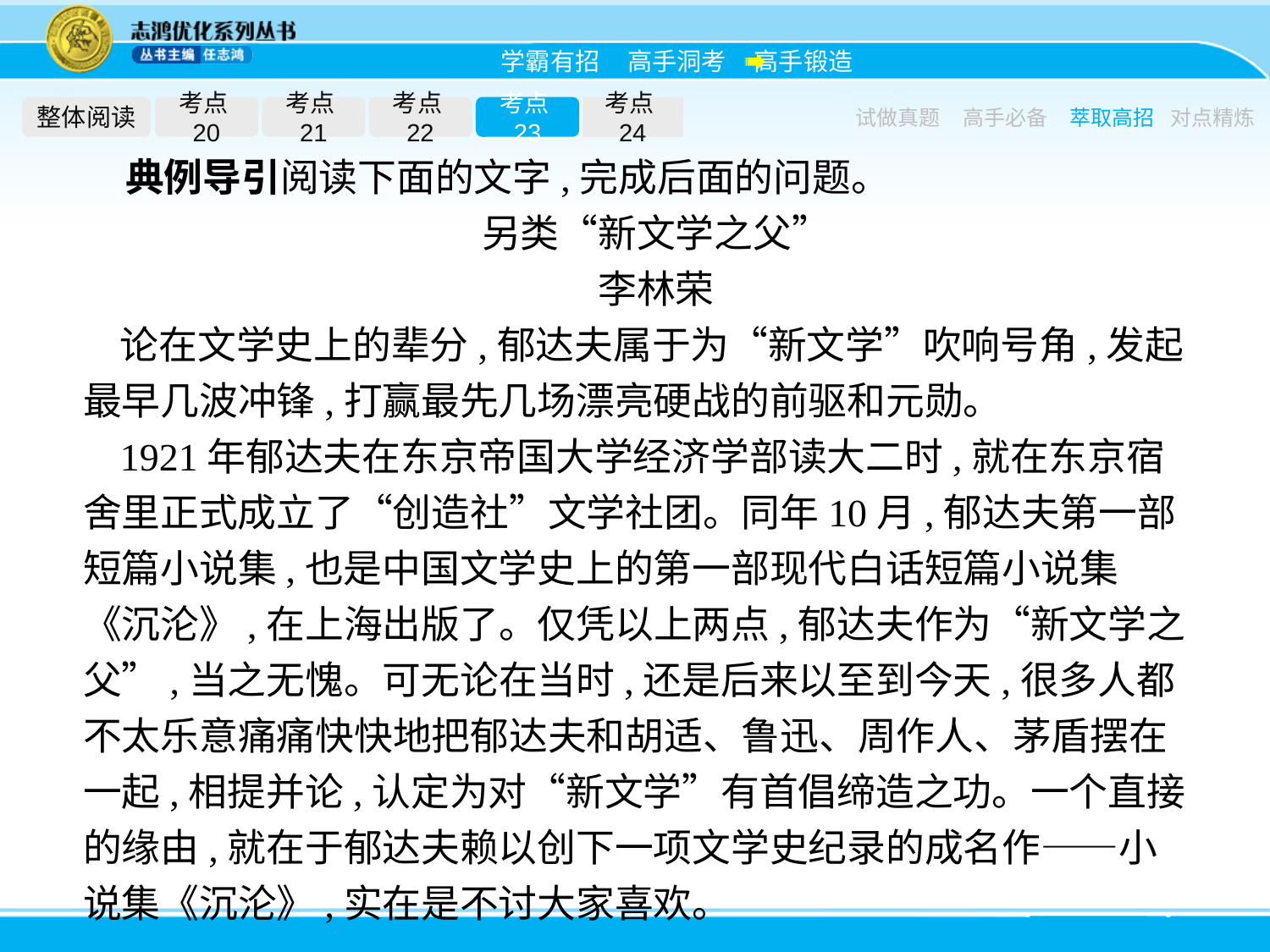

整体阅读
考点20
考点21
考点22
考点23
考点24
试做真题
高手必备
萃取高招
对点精炼
典例导引阅读下面的文字,完成后面的问题。
另类“新文学之父”
李林荣
论在文学史上的辈分,郁达夫属于为“新文学”吹响号角,发起最早几波冲锋,打赢最先几场漂亮硬战的前驱和元勋。
1921年郁达夫在东京帝国大学经济学部读大二时,就在东京宿舍里正式成立了“创造社”文学社团。同年10月,郁达夫第一部短篇小说集,也是中国文学史上的第一部现代白话短篇小说集《沉沦》,在上海出版了。仅凭以上两点,郁达夫作为“新文学之父”,当之无愧。可无论在当时,还是后来以至到今天,很多人都不太乐意痛痛快快地把郁达夫和胡适、鲁迅、周作人、茅盾摆在一起,相提并论,认定为对“新文学”有首倡缔造之功。一个直接的缘由,就在于郁达夫赖以创下一项文学史纪录的成名作——小说集《沉沦》,实在是不讨大家喜欢。